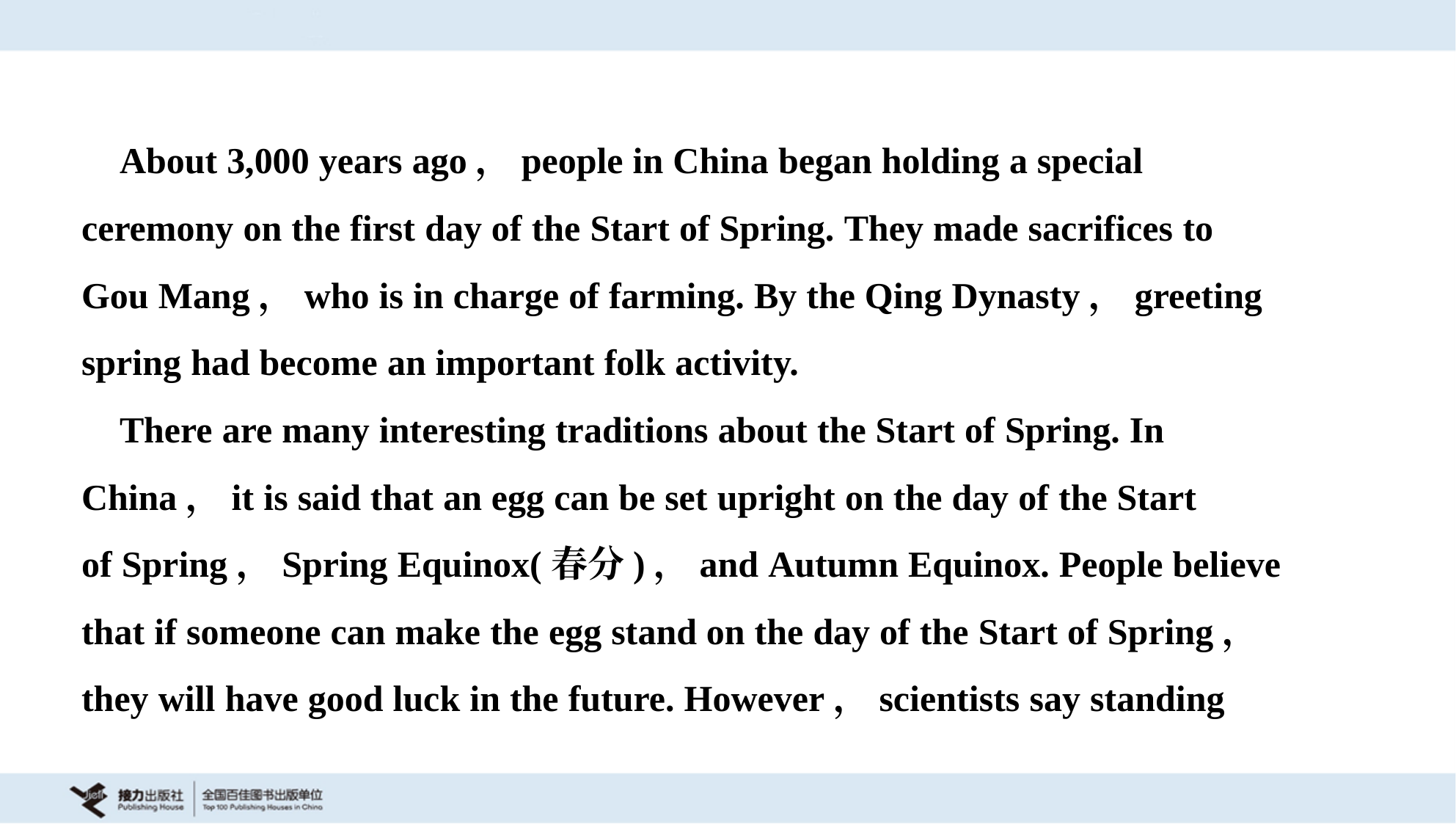

About 3,000 years ago，people in China began holding a special
ceremony on the first day of the Start of Spring. They made sacrifices to
Gou Mang，who is in charge of farming. By the Qing Dynasty，greeting
spring had become an important folk activity.
    There are many interesting traditions about the Start of Spring. In
China，it is said that an egg can be set upright on the day of the Start
of Spring，Spring Equinox(春分)，and Autumn Equinox. People believe
that if someone can make the egg stand on the day of the Start of Spring，
they will have good luck in the future. However，scientists say standing